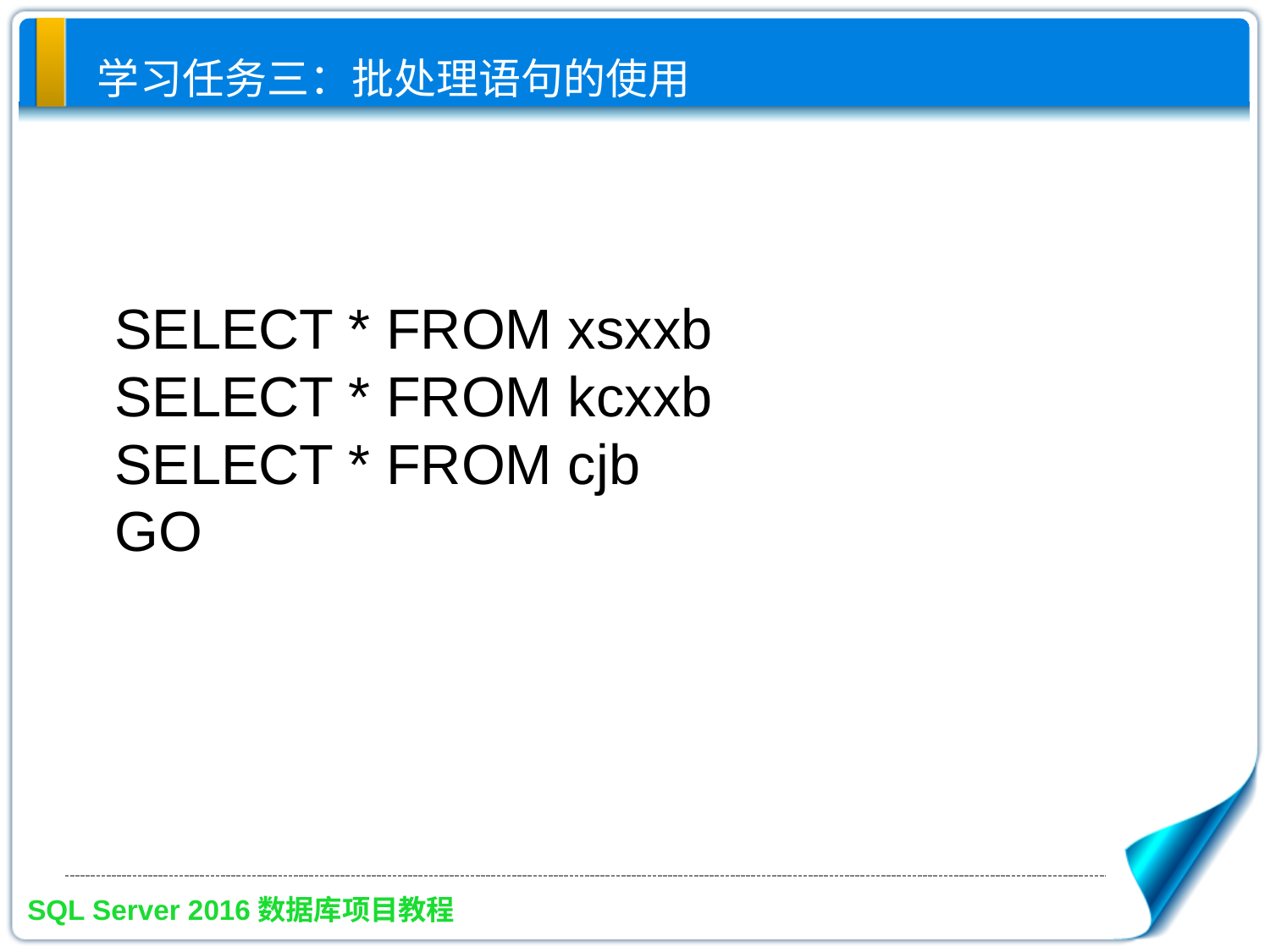

# 学习任务三：批处理语句的使用
SELECT * FROM xsxxb
SELECT * FROM kcxxb
SELECT * FROM cjb
GO